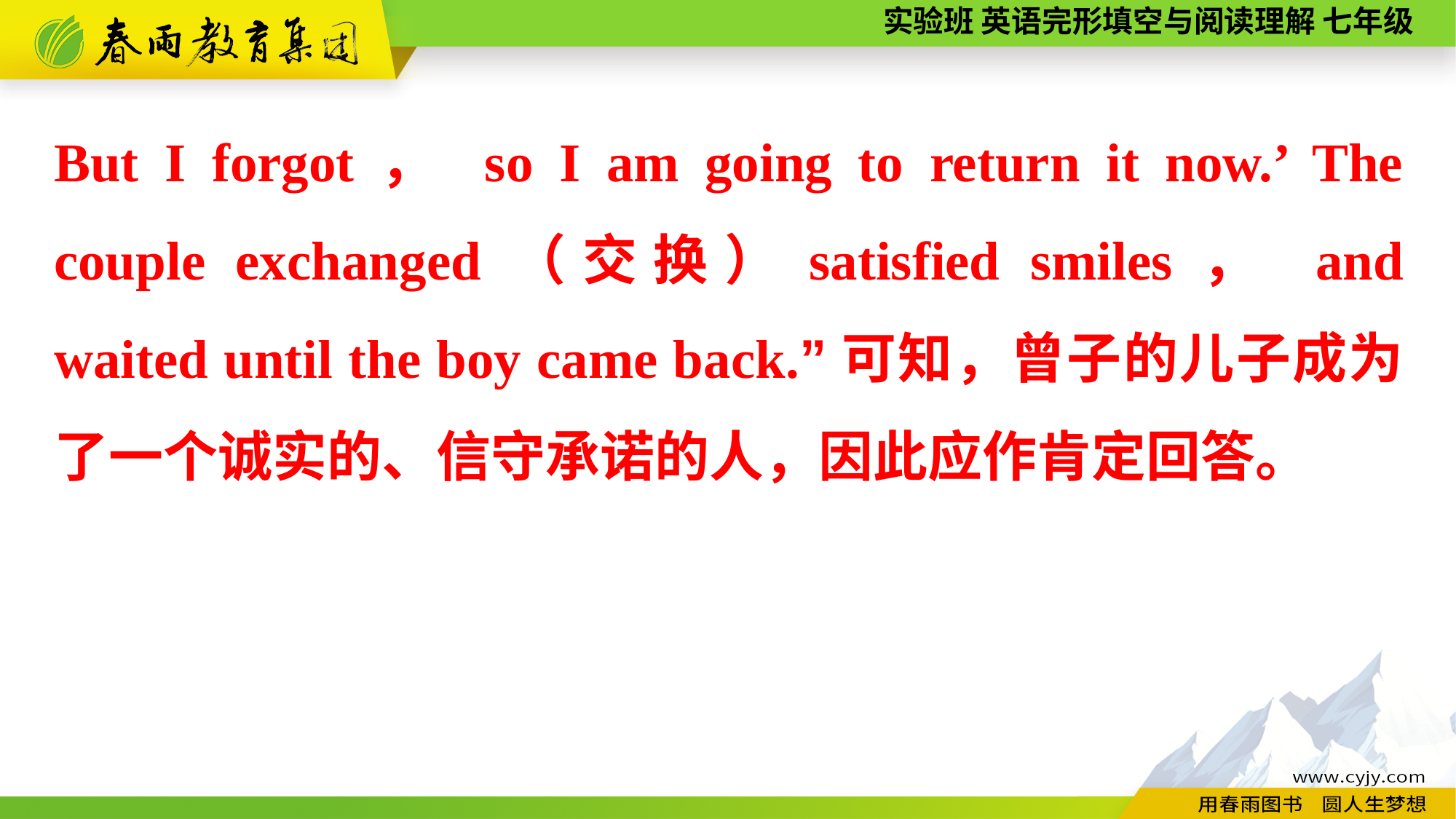

But I forgot， so I am going to return it now.’ The couple exchanged（交换）satisfied smiles， and waited until the boy came back.”可知，曾子的儿子成为了一个诚实的、信守承诺的人，因此应作肯定回答。